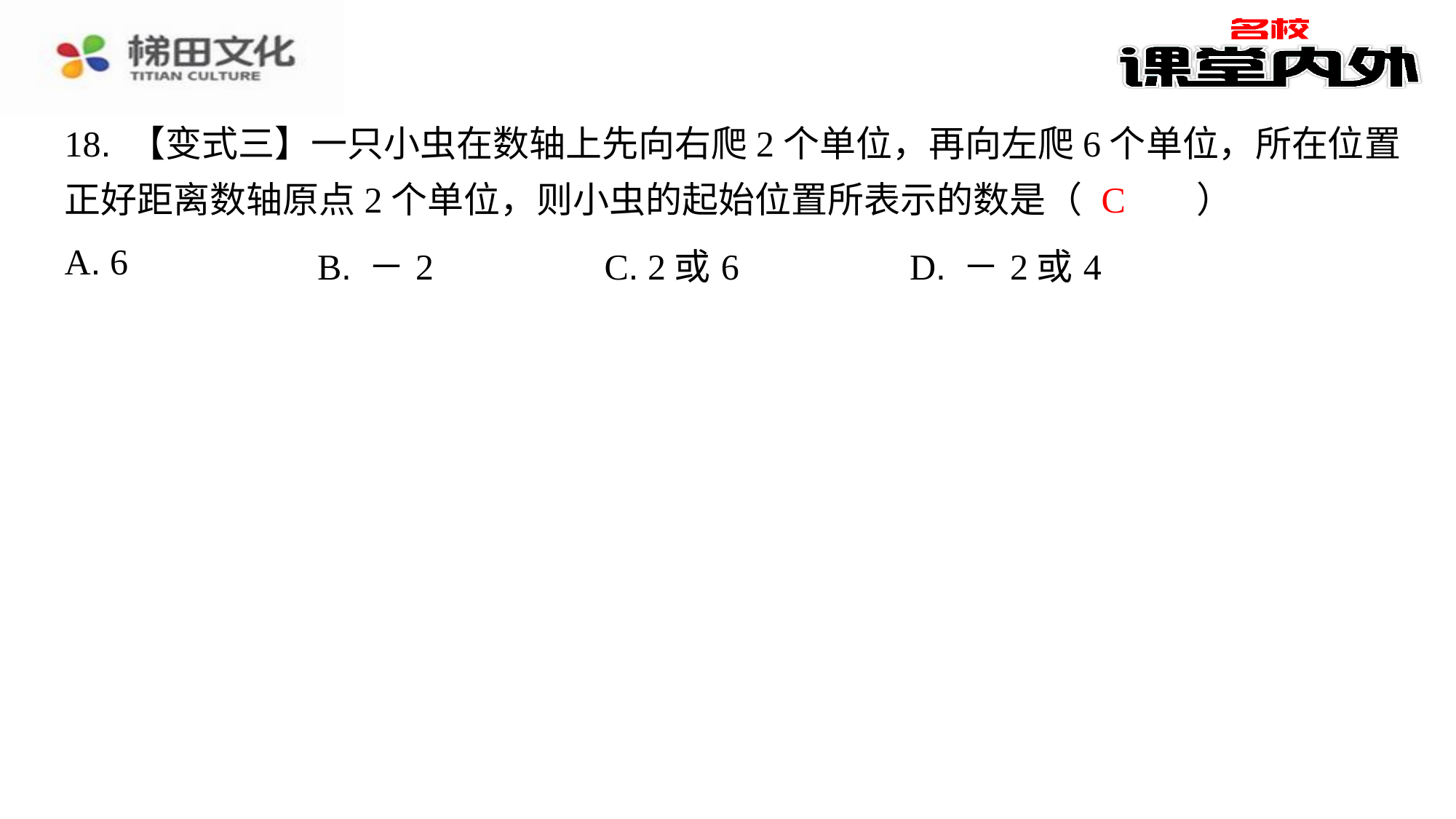

18. 【变式三】一只小虫在数轴上先向右爬2个单位，再向左爬6个单位，所在位置
正好距离数轴原点2个单位，则小虫的起始位置所表示的数是（　C　）
C
| A. 6 | B. －2 | C. 2或6 | D. －2或4 |
| --- | --- | --- | --- |